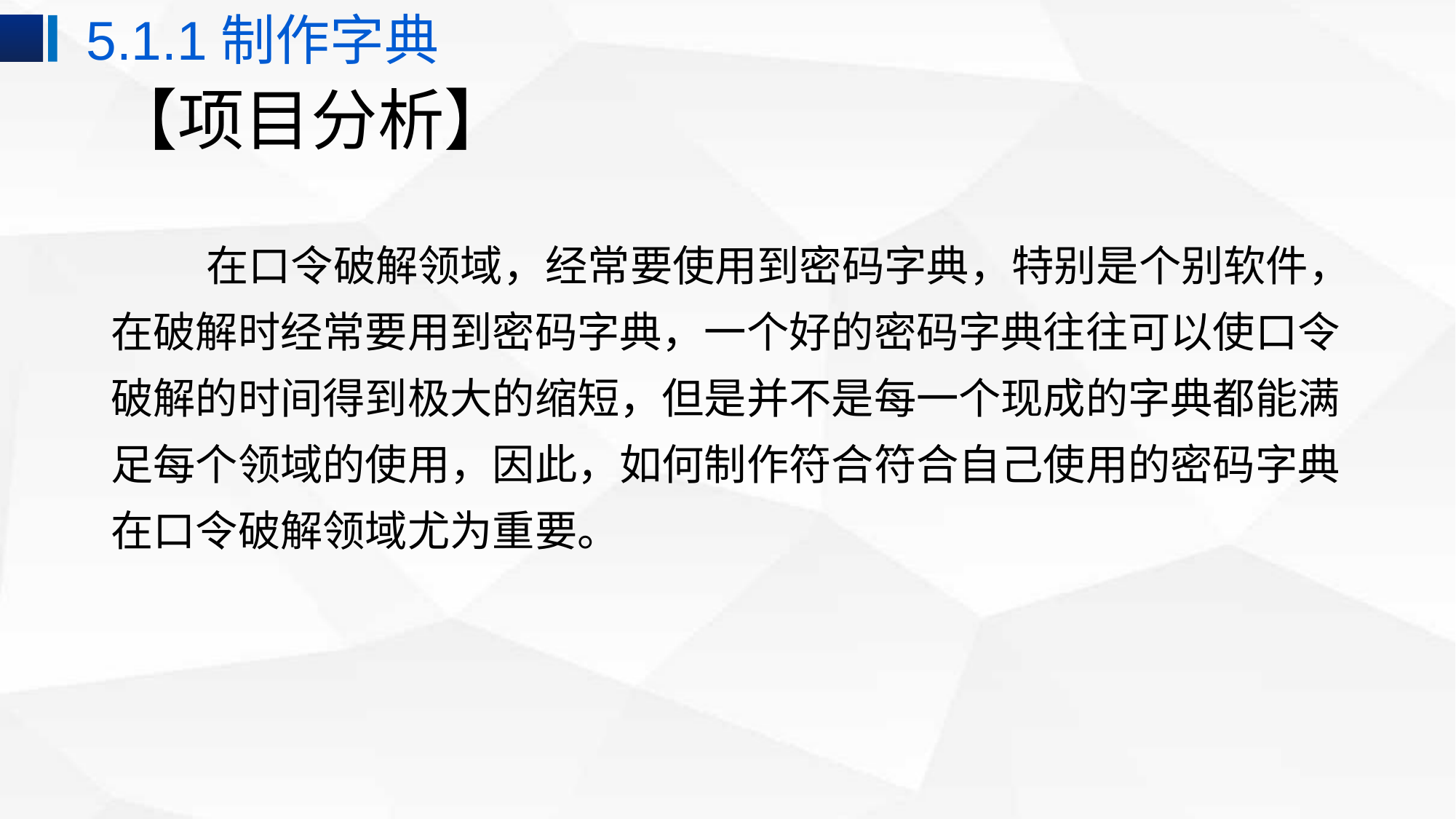

5.1.1制作字典

# 【项目分析】
         在口令破解领域，经常要使用到密码字典，特别是个别软件，在破解时经常要用到密码字典，一个好的密码字典往往可以使口令破解的时间得到极大的缩短，但是并不是每一个现成的字典都能满足每个领域的使用，因此，如何制作符合符合自己使用的密码字典在口令破解领域尤为重要。